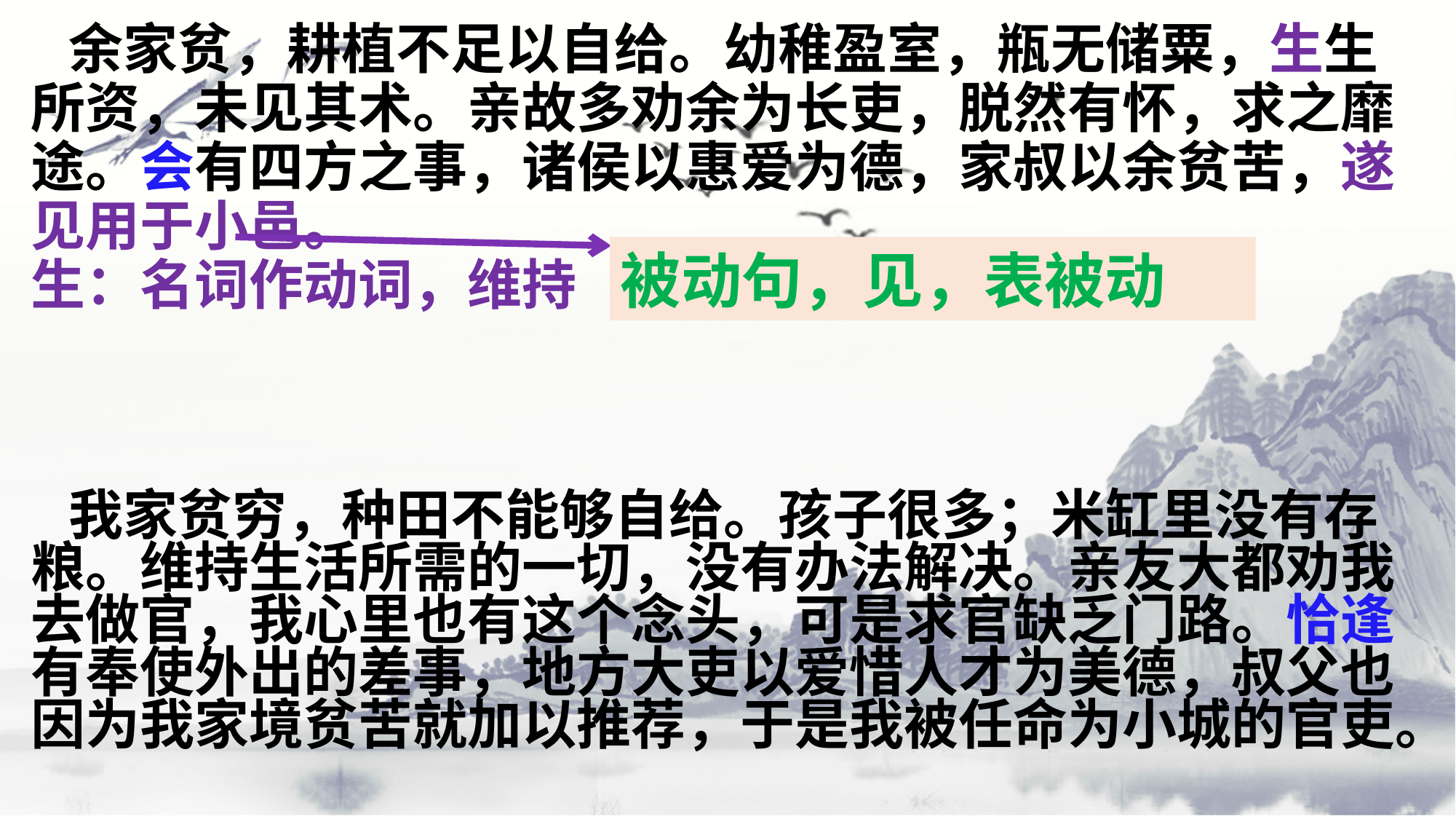

余家贫，耕植不足以自给。幼稚盈室，瓶无储粟，生生所资，未见其术。亲故多劝余为长吏，脱然有怀，求之靡途。会有四方之事，诸侯以惠爱为德，家叔以余贫苦，遂见用于小邑。
生：名词作动词，维持

  我家贫穷，种田不能够自给。孩子很多；米缸里没有存粮。维持生活所需的一切，没有办法解决。亲友大都劝我去做官，我心里也有这个念头，可是求官缺乏门路。恰逢有奉使外出的差事，地方大吏以爱惜人才为美德，叔父也因为我家境贫苦就加以推荐，于是我被任命为小城的官吏。
被动句，见，表被动